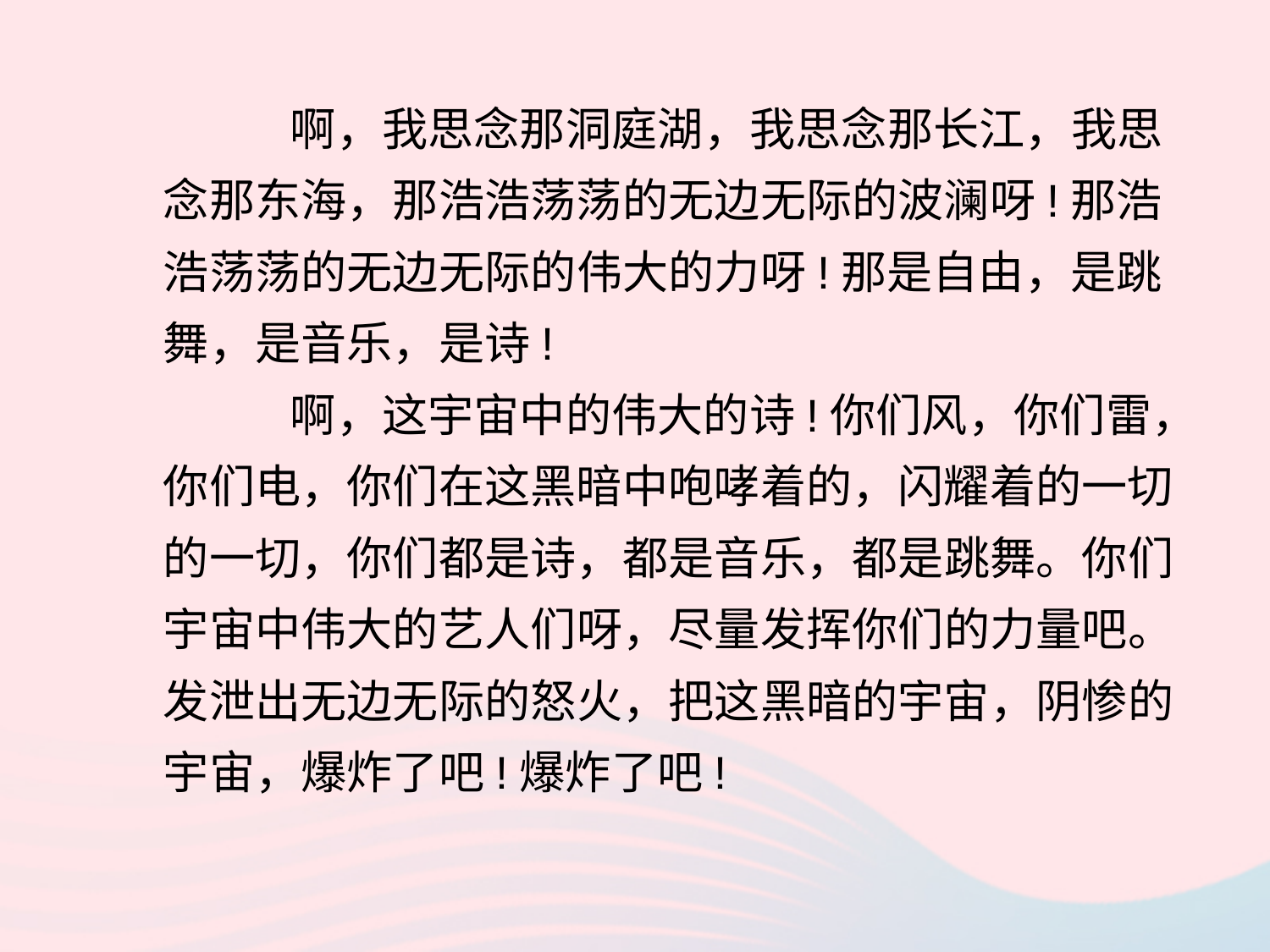

啊，我思念那洞庭湖，我思念那长江，我思念那东海，那浩浩荡荡的无边无际的波澜呀!那浩浩荡荡的无边无际的伟大的力呀!那是自由，是跳舞，是音乐，是诗!
	啊，这宇宙中的伟大的诗!你们风，你们雷，你们电，你们在这黑暗中咆哮着的，闪耀着的一切的一切，你们都是诗，都是音乐，都是跳舞。你们宇宙中伟大的艺人们呀，尽量发挥你们的力量吧。发泄出无边无际的怒火，把这黑暗的宇宙，阴惨的宇宙，爆炸了吧!爆炸了吧!